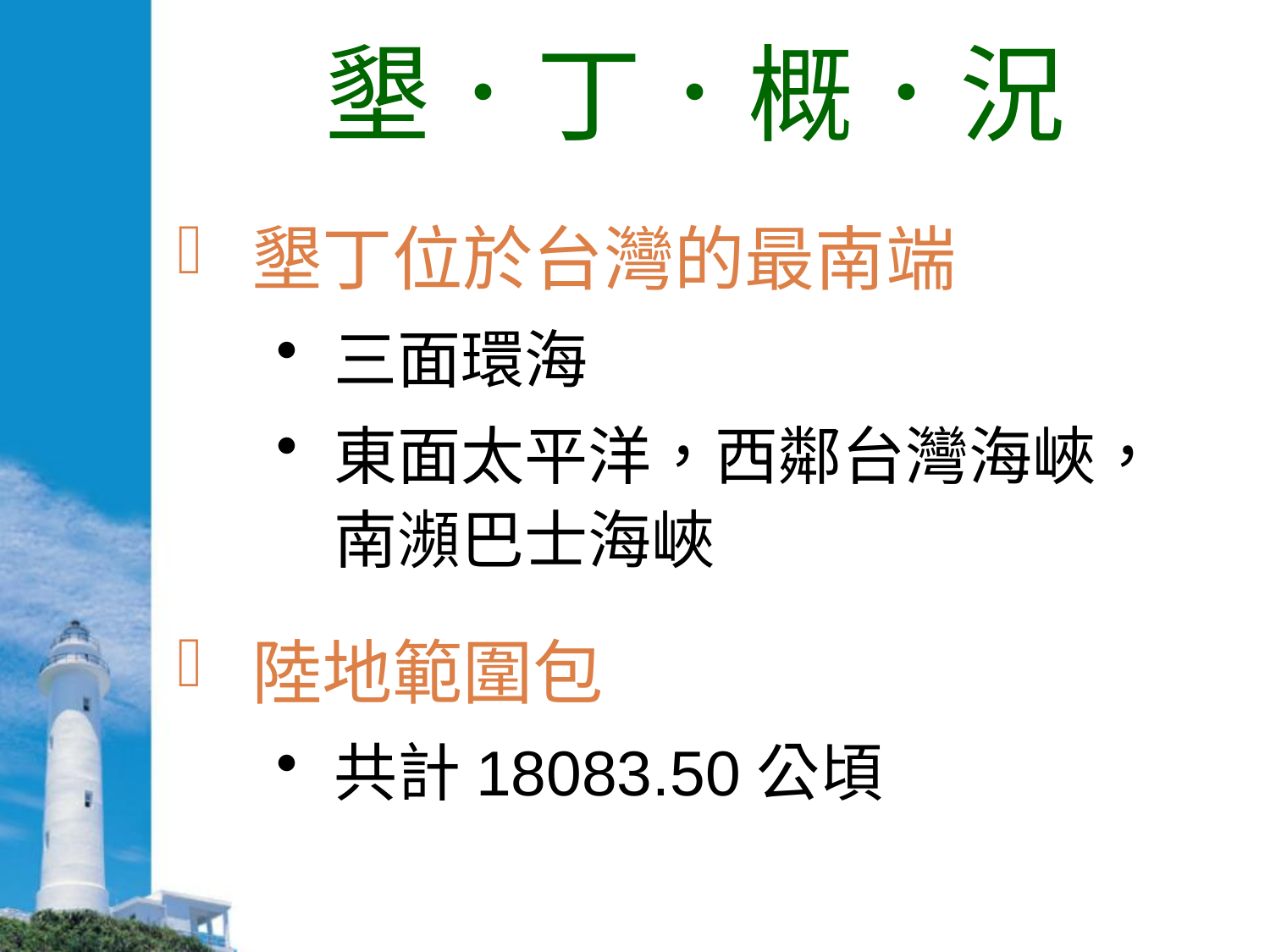

# 墾．丁．概．況
墾丁位於台灣的最南端
三面環海
東面太平洋，西鄰台灣海峽，南瀕巴士海峽
陸地範圍包
共計18083.50公頃